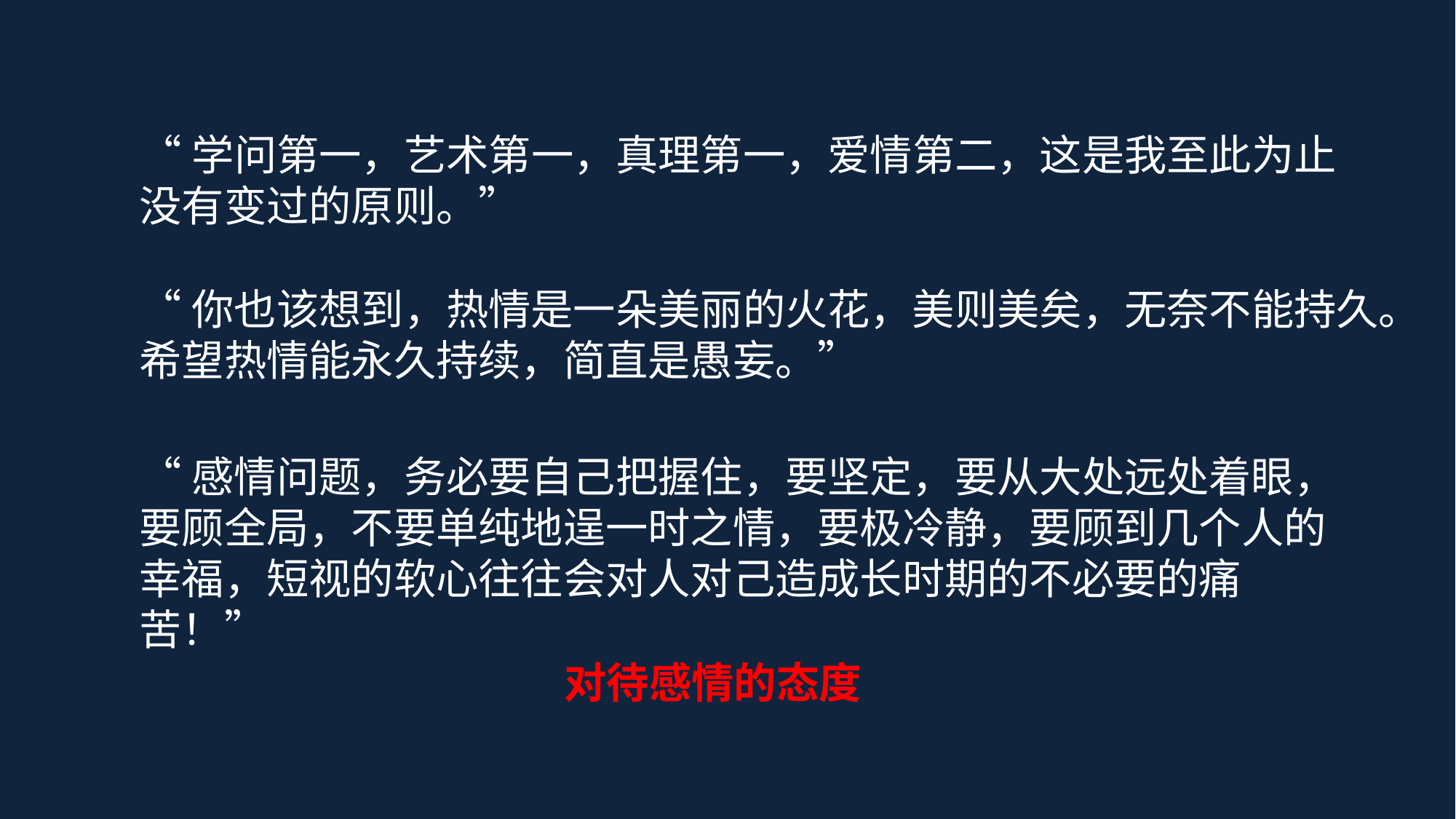

“学问第一，艺术第一，真理第一，爱情第二，这是我至此为止没有变过的原则。”
“你也该想到，热情是一朵美丽的火花，美则美矣，无奈不能持久。希望热情能永久持续，简直是愚妄。”
“感情问题，务必要自己把握住，要坚定，要从大处远处着眼，要顾全局，不要单纯地逞一时之情，要极冷静，要顾到几个人的幸福，短视的软心往往会对人对己造成长时期的不必要的痛苦！”
对待感情的态度